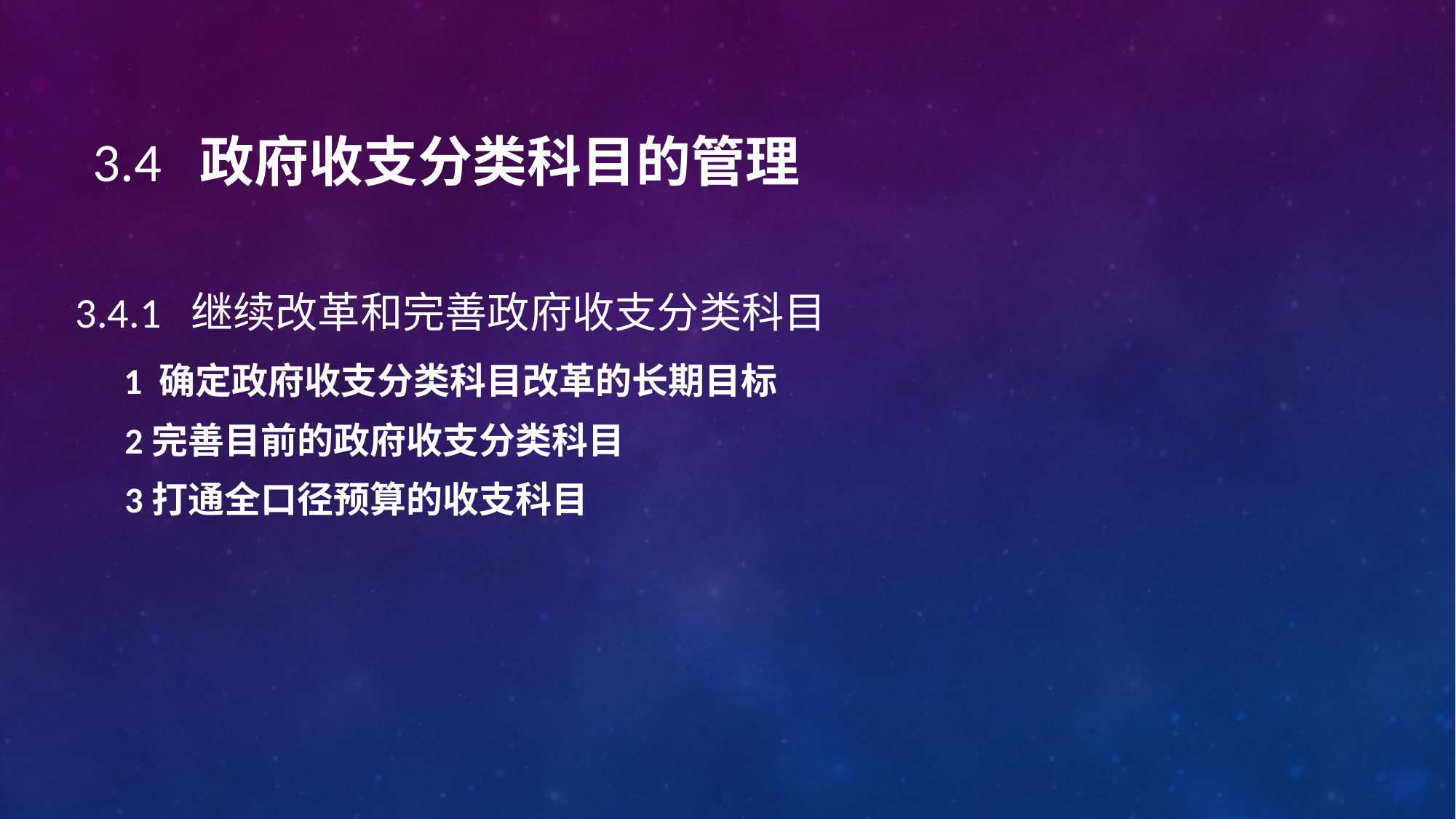

# 3.4  政府收支分类科目的管理
3.4.1  继续改革和完善政府收支分类科目
     1 确定政府收支分类科目改革的长期目标
      2完善目前的政府收支分类科目
      3打通全口径预算的收支科目